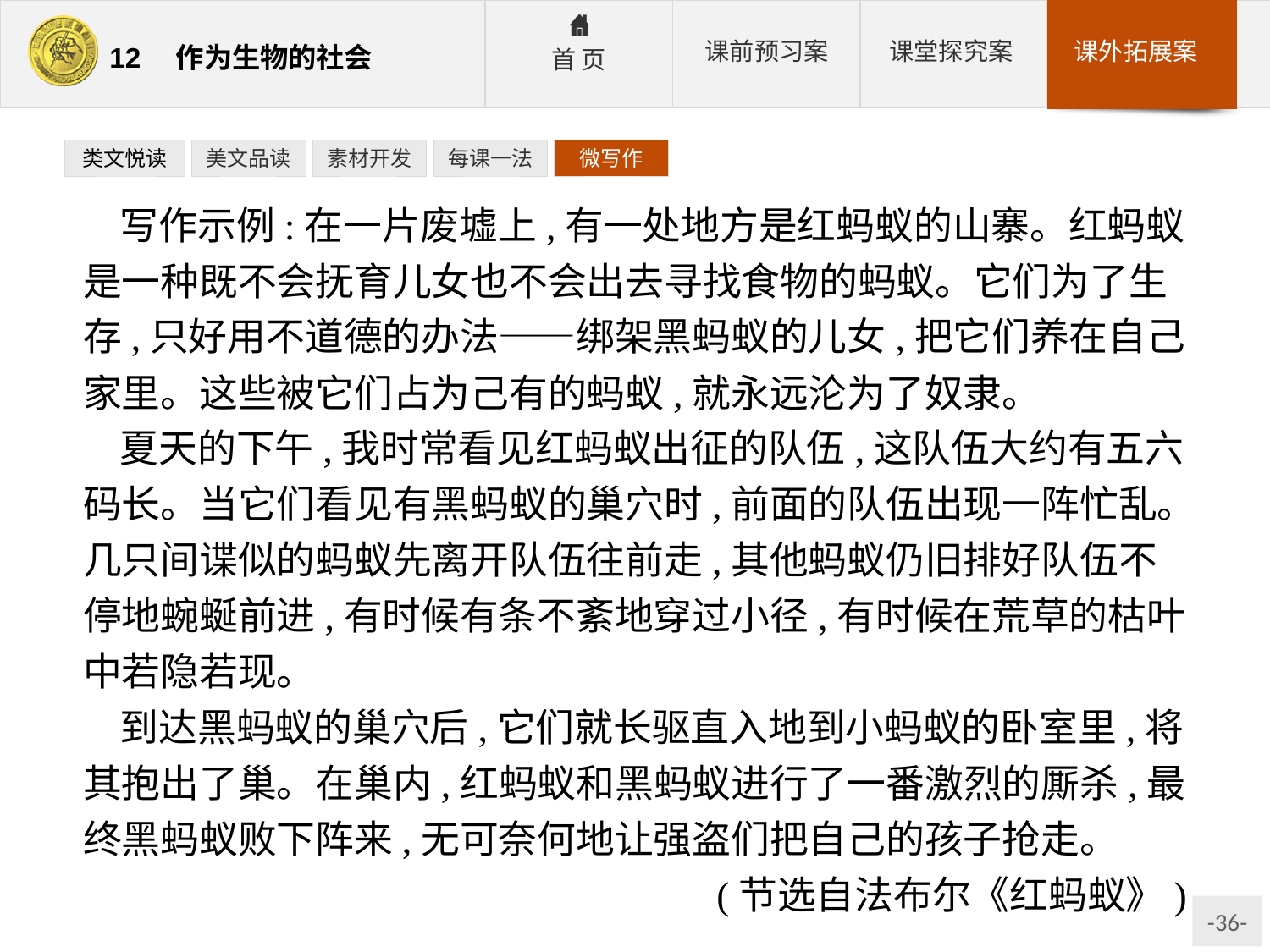

类文悦读
美文品读
素材开发
每课一法
微写作
写作示例:在一片废墟上,有一处地方是红蚂蚁的山寨。红蚂蚁是一种既不会抚育儿女也不会出去寻找食物的蚂蚁。它们为了生存,只好用不道德的办法——绑架黑蚂蚁的儿女,把它们养在自己家里。这些被它们占为己有的蚂蚁,就永远沦为了奴隶。
夏天的下午,我时常看见红蚂蚁出征的队伍,这队伍大约有五六码长。当它们看见有黑蚂蚁的巢穴时,前面的队伍出现一阵忙乱。几只间谍似的蚂蚁先离开队伍往前走,其他蚂蚁仍旧排好队伍不停地蜿蜒前进,有时候有条不紊地穿过小径,有时候在荒草的枯叶中若隐若现。
到达黑蚂蚁的巢穴后,它们就长驱直入地到小蚂蚁的卧室里,将其抱出了巢。在巢内,红蚂蚁和黑蚂蚁进行了一番激烈的厮杀,最终黑蚂蚁败下阵来,无可奈何地让强盗们把自己的孩子抢走。
(节选自法布尔《红蚂蚁》)